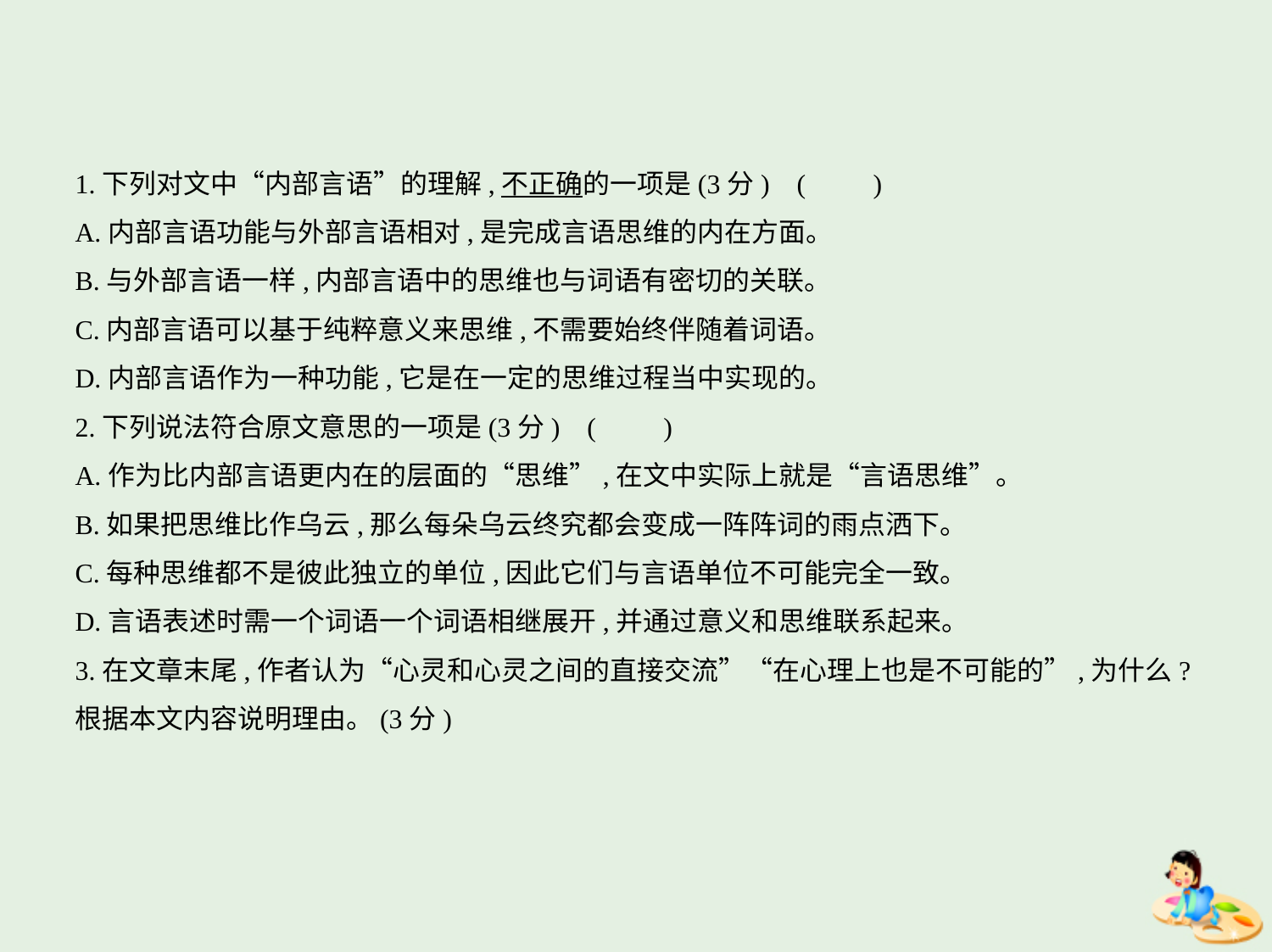

1.下列对文中“内部言语”的理解,不正确的一项是(3分) (　　)
A.内部言语功能与外部言语相对,是完成言语思维的内在方面。
B.与外部言语一样,内部言语中的思维也与词语有密切的关联。
C.内部言语可以基于纯粹意义来思维,不需要始终伴随着词语。
D.内部言语作为一种功能,它是在一定的思维过程当中实现的。
2.下列说法符合原文意思的一项是(3分) (　　)
A.作为比内部言语更内在的层面的“思维”,在文中实际上就是“言语思维”。
B.如果把思维比作乌云,那么每朵乌云终究都会变成一阵阵词的雨点洒下。
C.每种思维都不是彼此独立的单位,因此它们与言语单位不可能完全一致。
D.言语表述时需一个词语一个词语相继展开,并通过意义和思维联系起来。
3.在文章末尾,作者认为“心灵和心灵之间的直接交流”“在心理上也是不可能的”,为什么?
根据本文内容说明理由。(3分)